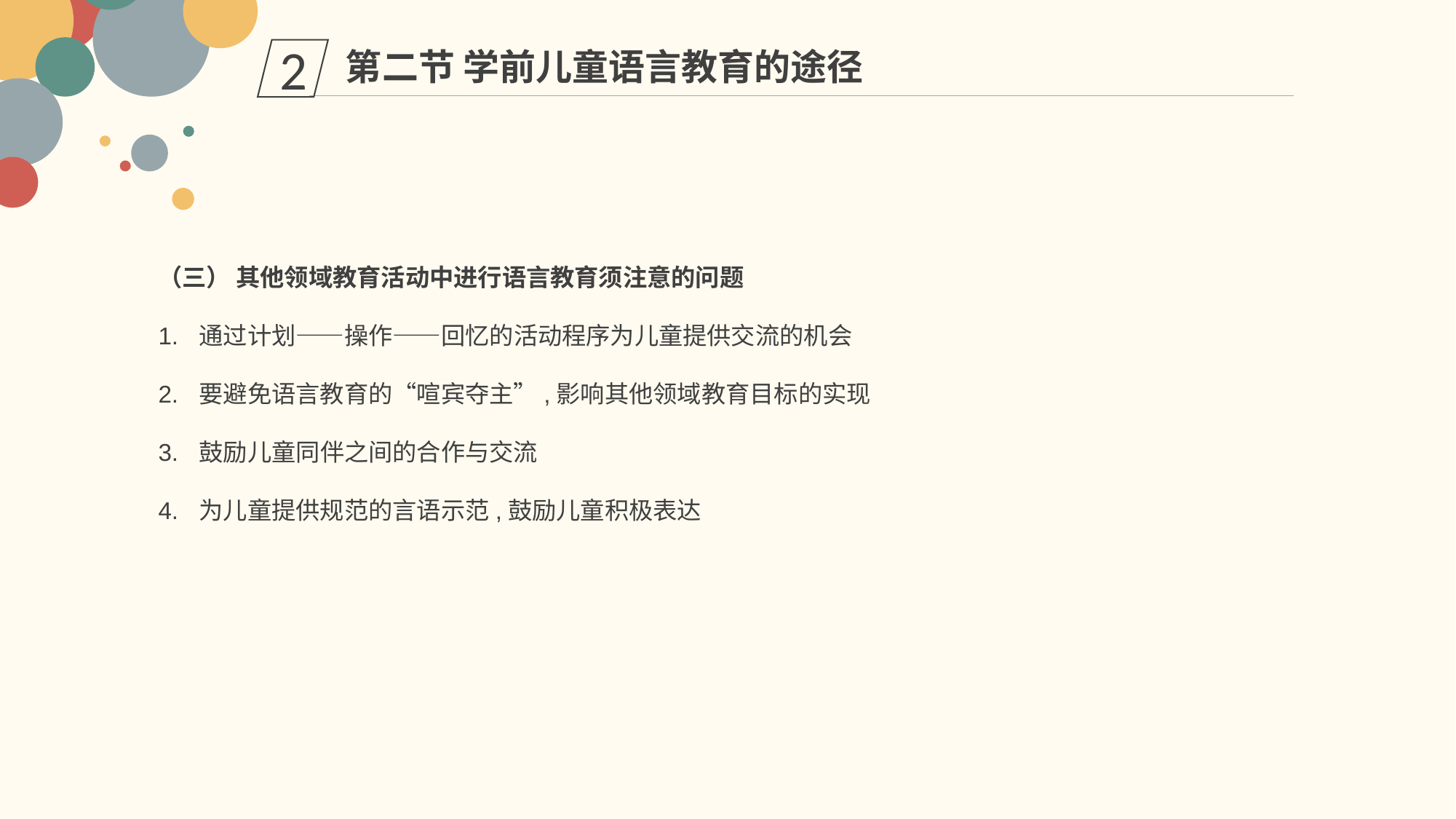

第二节 学前儿童语言教育的途径
2
（三） 其他领域教育活动中进行语言教育须注意的问题
通过计划——操作——回忆的活动程序为儿童提供交流的机会
要避免语言教育的“喧宾夺主”,影响其他领域教育目标的实现
鼓励儿童同伴之间的合作与交流
为儿童提供规范的言语示范,鼓励儿童积极表达